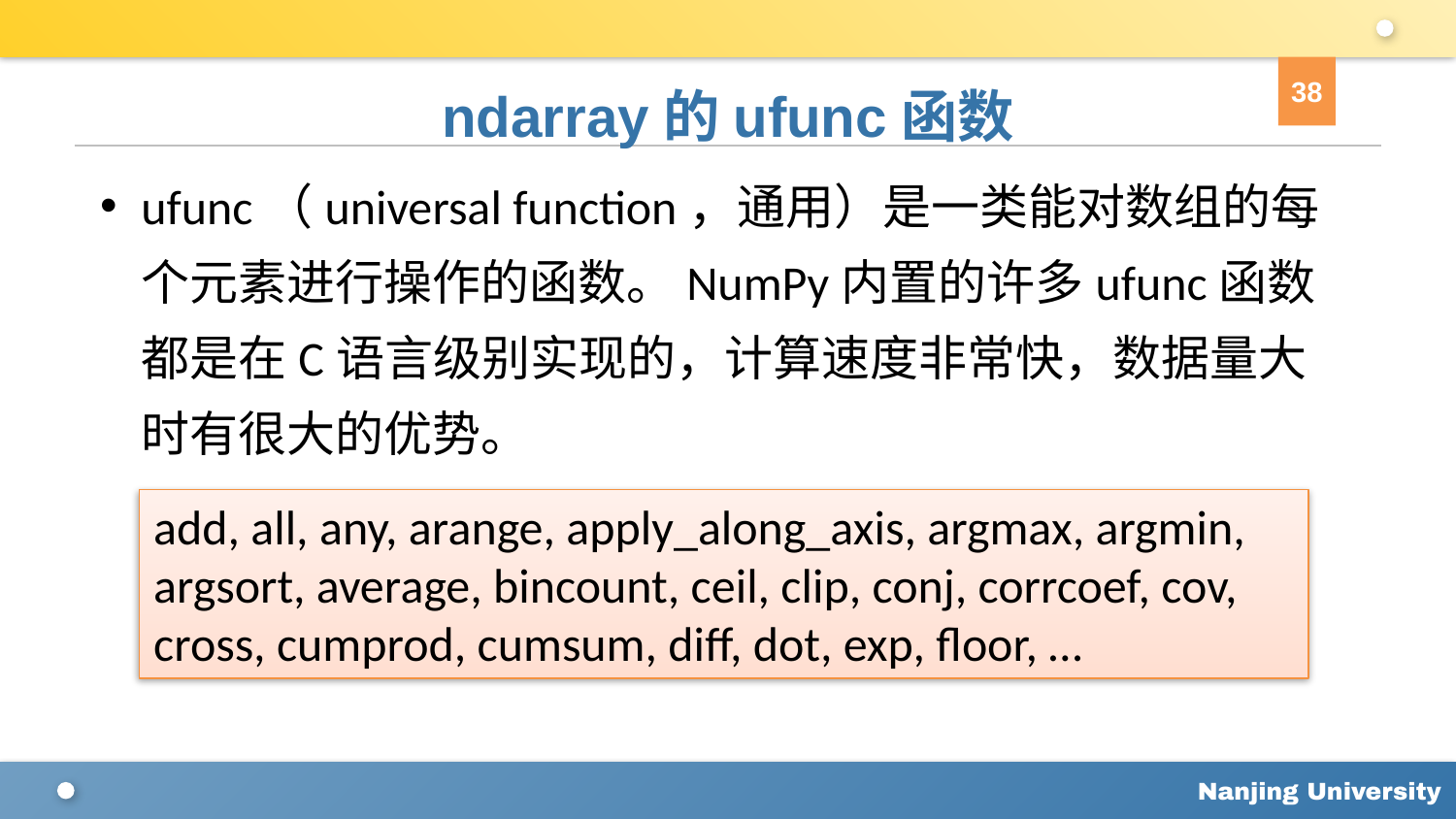

38
# ndarray的ufunc函数
ufunc（universal function，通用）是一类能对数组的每个元素进行操作的函数。NumPy内置的许多ufunc函数都是在C语言级别实现的，计算速度非常快，数据量大时有很大的优势。
add, all, any, arange, apply_along_axis, argmax, argmin, argsort, average, bincount, ceil, clip, conj, corrcoef, cov, cross, cumprod, cumsum, diff, dot, exp, floor, …